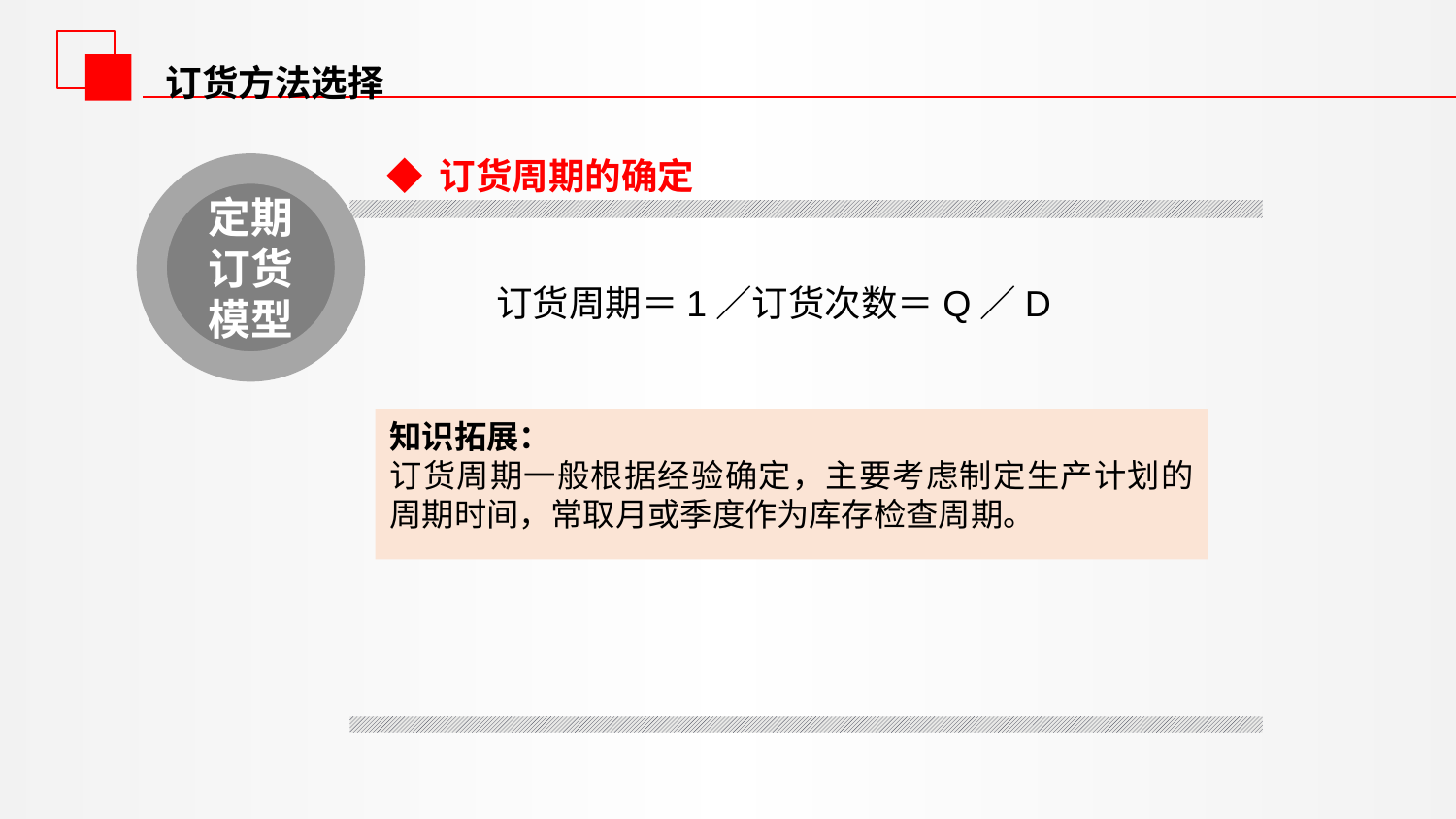

订货方法选择
◆ 订货周期的确定
定期订货模型

订货周期＝1／订货次数＝Q／D
知识拓展：
订货周期一般根据经验确定，主要考虑制定生产计划的周期时间，常取月或季度作为库存检查周期。